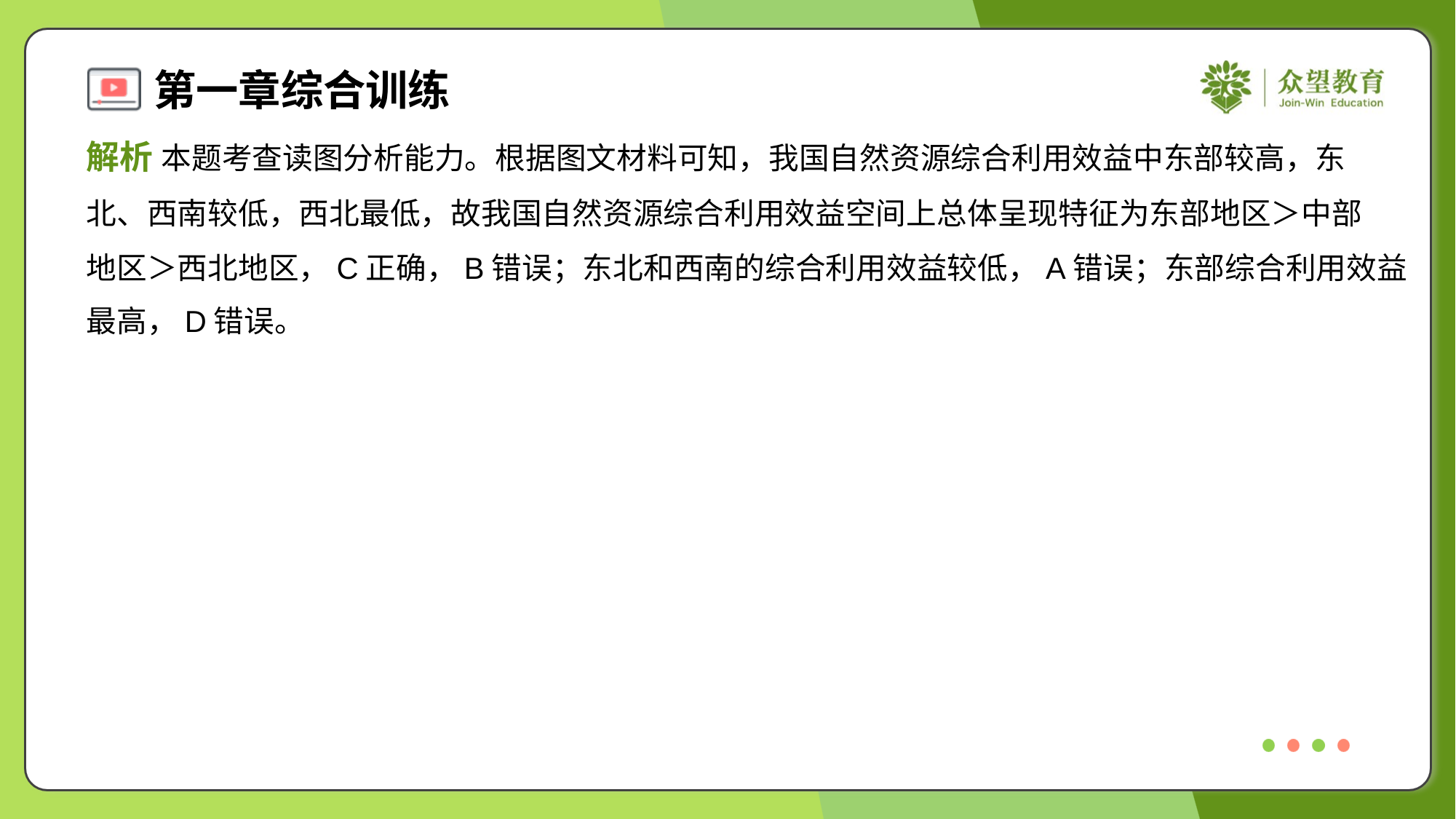

解析 本题考查读图分析能力。根据图文材料可知，我国自然资源综合利用效益中东部较高，东
北、西南较低，西北最低，故我国自然资源综合利用效益空间上总体呈现特征为东部地区＞中部
地区＞西北地区，C正确，B错误；东北和西南的综合利用效益较低，A错误；东部综合利用效益
最高，D错误。